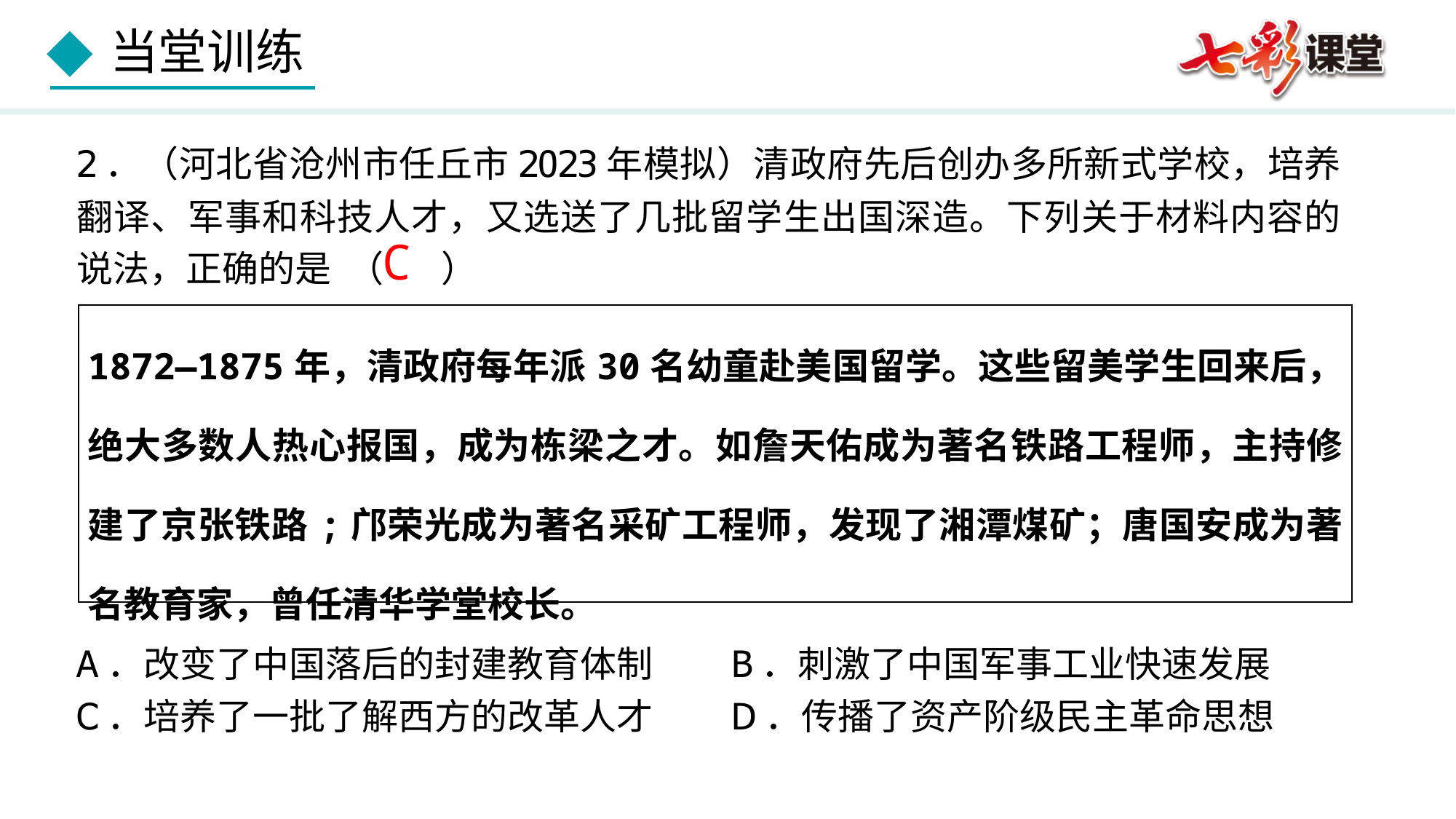

2．（河北省沧州市任丘市2023年模拟）清政府先后创办多所新式学校，培养翻译、军事和科技人才，又选送了几批留学生出国深造。下列关于材料内容的说法，正确的是  （       ）
C
| 1872—1875年，清政府每年派30名幼童赴美国留学。这些留美学生回来后，绝大多数人热心报国，成为栋梁之才。如詹天佑成为著名铁路工程师，主持修建了京张铁路;邝荣光成为著名采矿工程师，发现了湘潭煤矿；唐国安成为著名教育家，曾任清华学堂校长。 |
| --- |
A．改变了中国落后的封建教育体制	B．刺激了中国军事工业快速发展
C．培养了一批了解西方的改革人才	D．传播了资产阶级民主革命思想